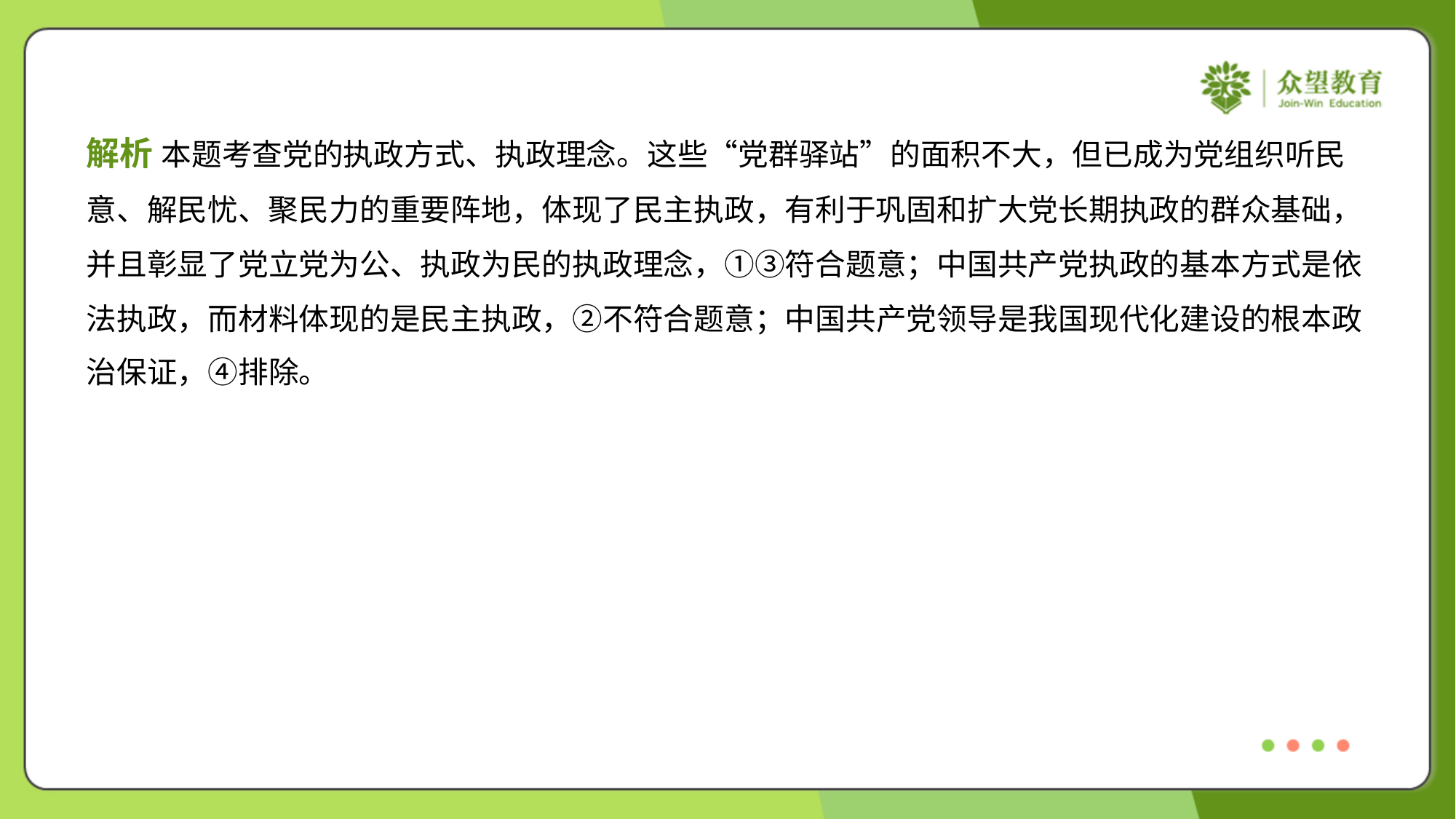

解析 本题考查党的执政方式、执政理念。这些“党群驿站”的面积不大，但已成为党组织听民
意、解民忧、聚民力的重要阵地，体现了民主执政，有利于巩固和扩大党长期执政的群众基础，
并且彰显了党立党为公、执政为民的执政理念，①③符合题意；中国共产党执政的基本方式是依
法执政，而材料体现的是民主执政，②不符合题意；中国共产党领导是我国现代化建设的根本政
治保证，④排除。